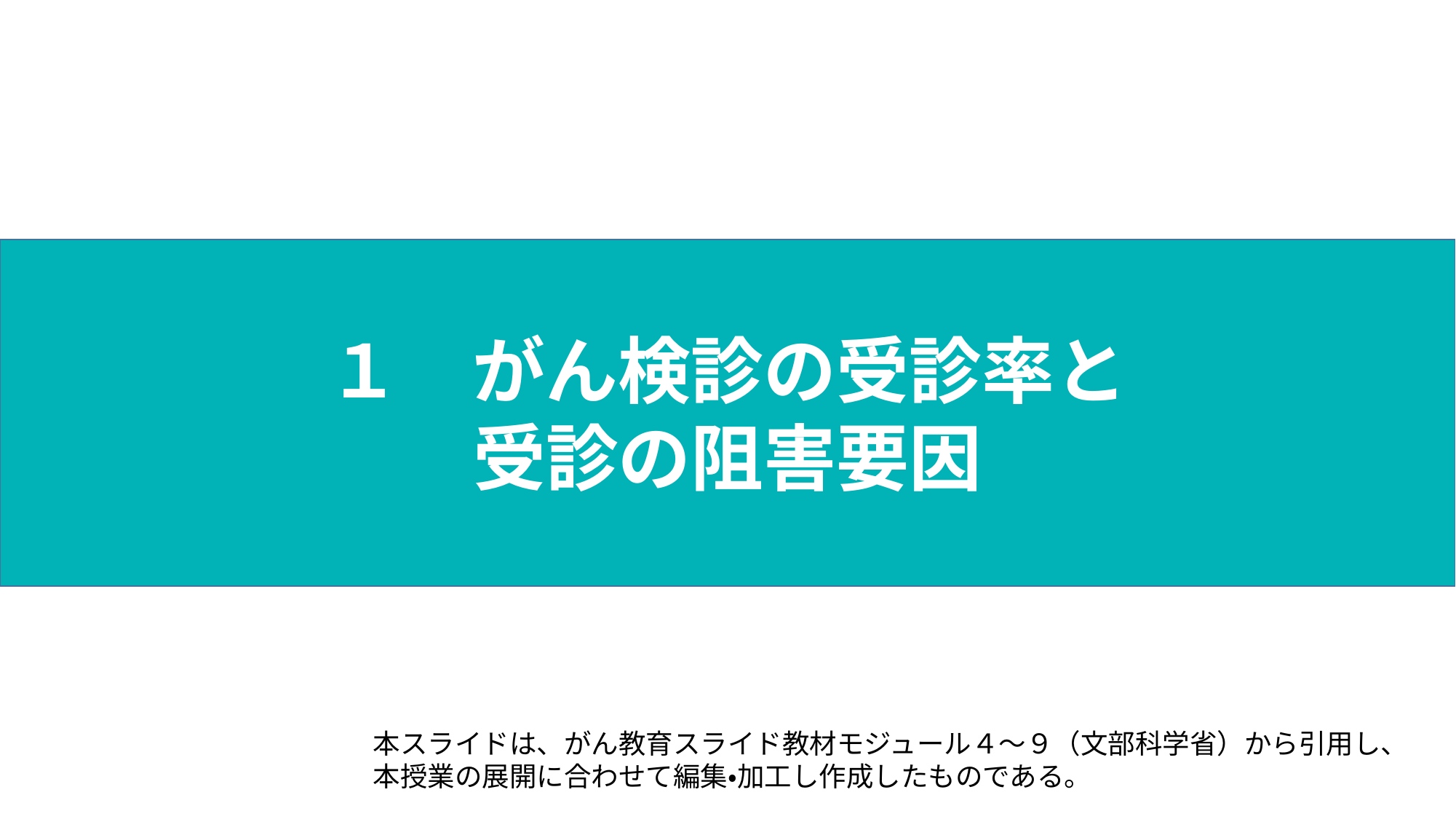

１　がん検診の受診率と
受診の阻害要因
本スライドは、がん教育スライド教材モジュール４～９（文部科学省）から引用し、本授業の展開に合わせて編集・加工し作成したものである。